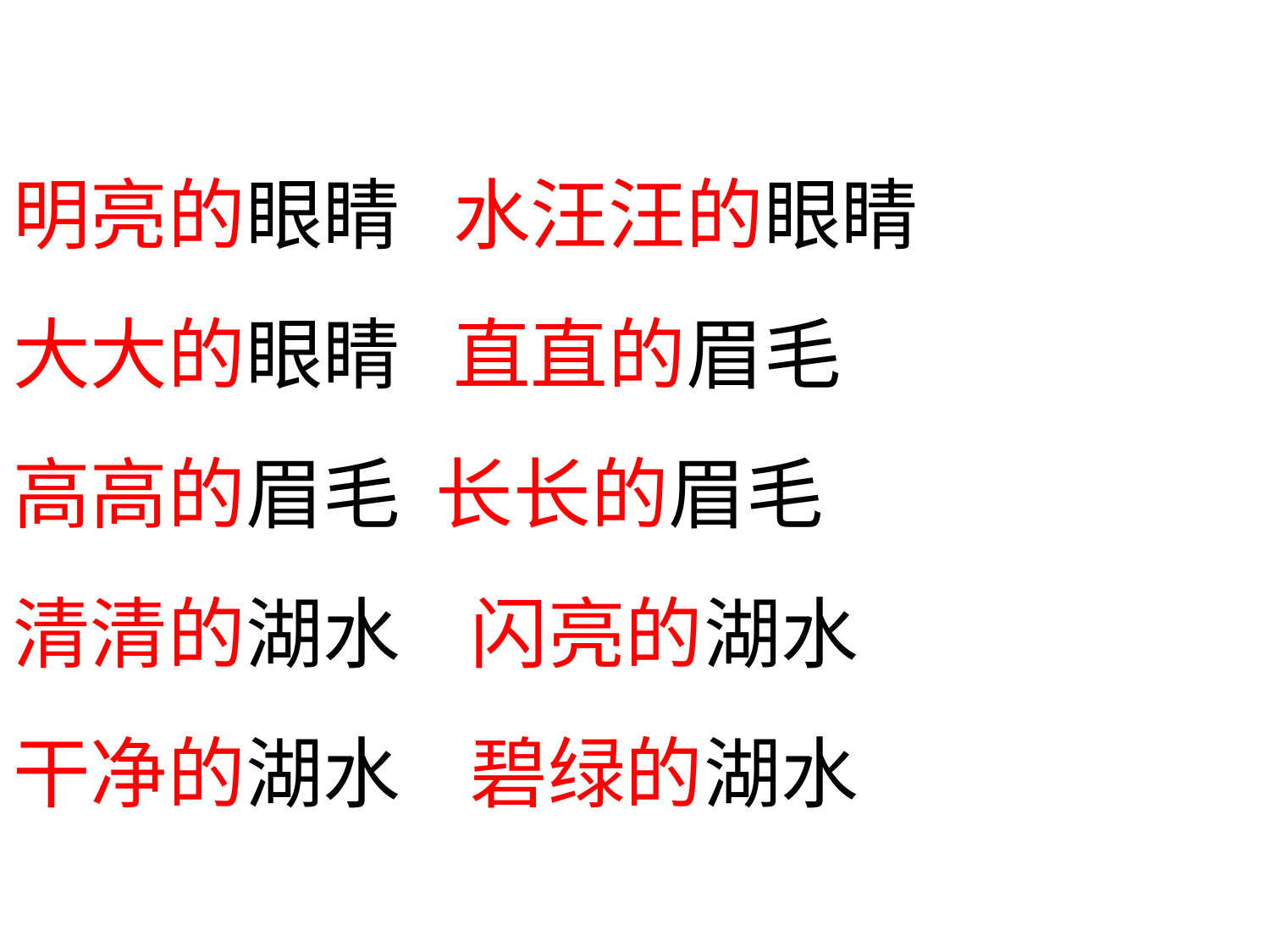

明亮的眼睛   水汪汪的眼睛
大大的眼睛   直直的眉毛
高高的眉毛  长长的眉毛
清清的湖水    闪亮的湖水
干净的湖水    碧绿的湖水